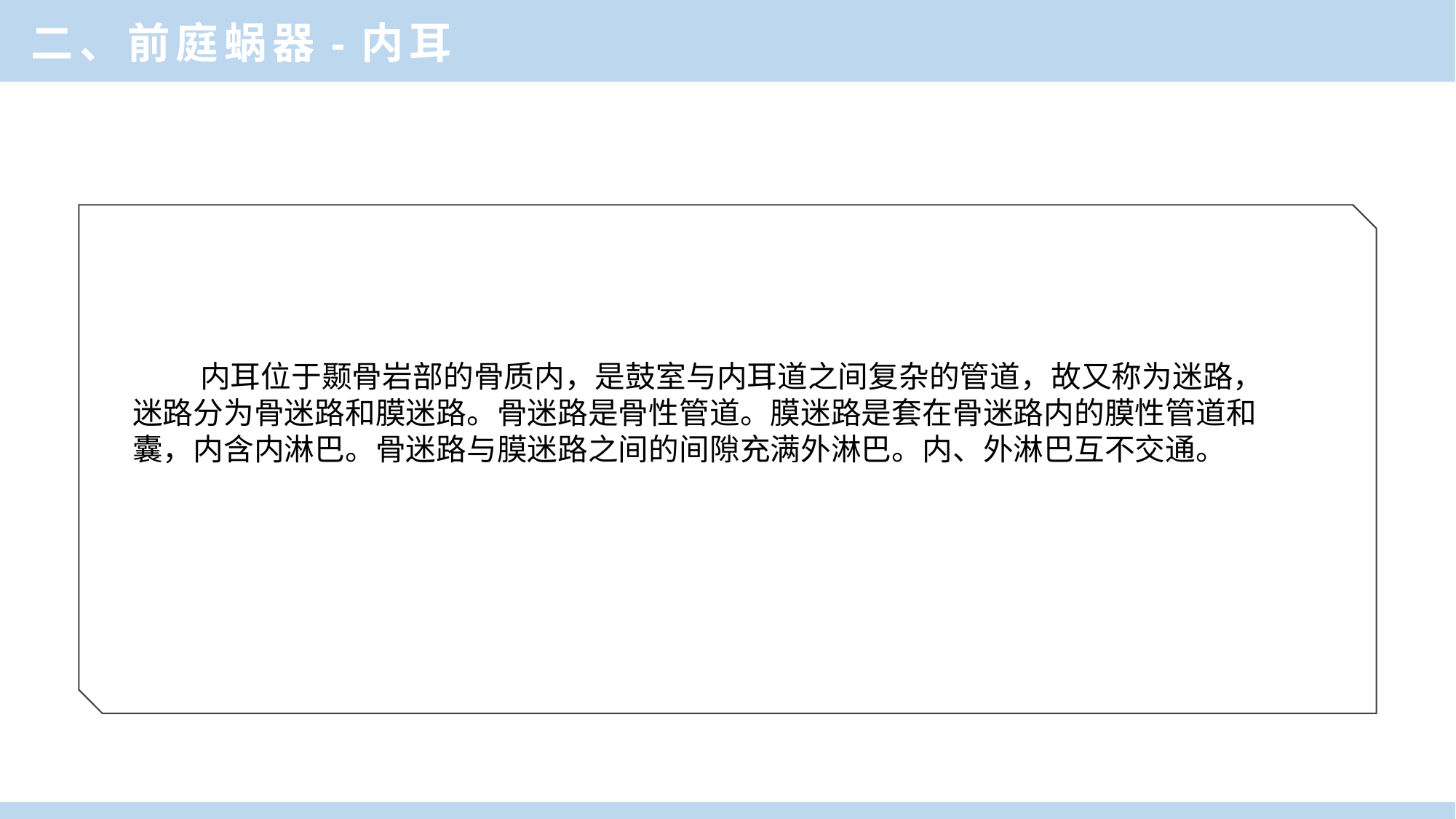

二、前庭蜗器-内耳

         内耳位于颞骨岩部的骨质内，是鼓室与内耳道之间复杂的管道，故又称为迷路，迷路分为骨迷路和膜迷路。骨迷路是骨性管道。膜迷路是套在骨迷路内的膜性管道和囊，内含内淋巴。骨迷路与膜迷路之间的间隙充满外淋巴。内、外淋巴互不交通。